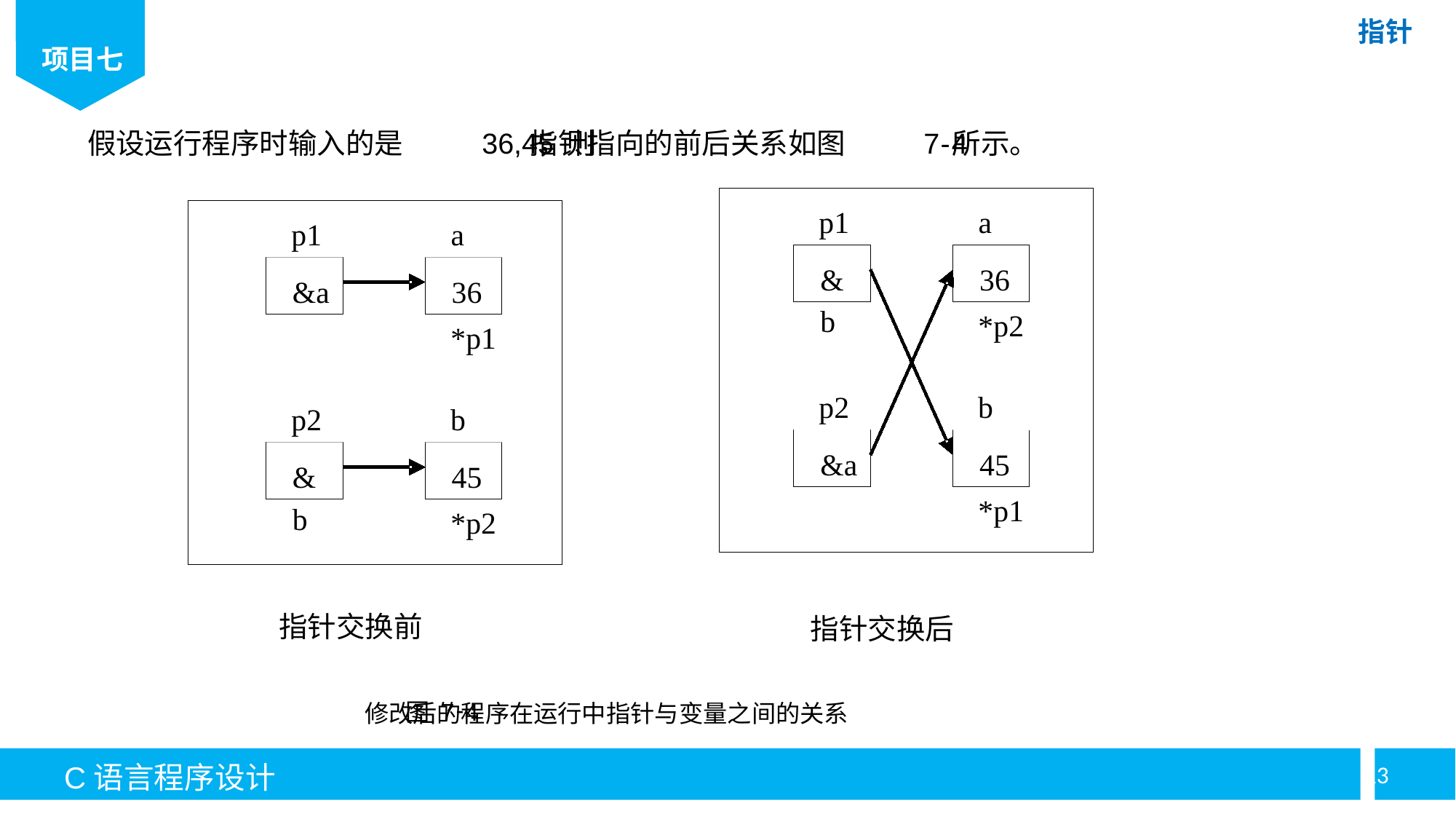

假设运行程序时输入的是
36,45
，则
指针指向的前后关系如图
7
-
4
所示。

p1

a

p1

a

&
36

&a

36

b

*p2

*p1

p2

b

p2

b

&a

45

&
45

*p1

b

*p2

指针交换前
指针交换后
-
图
7
4
修改后的程序在运行中指针与变量之间的关系